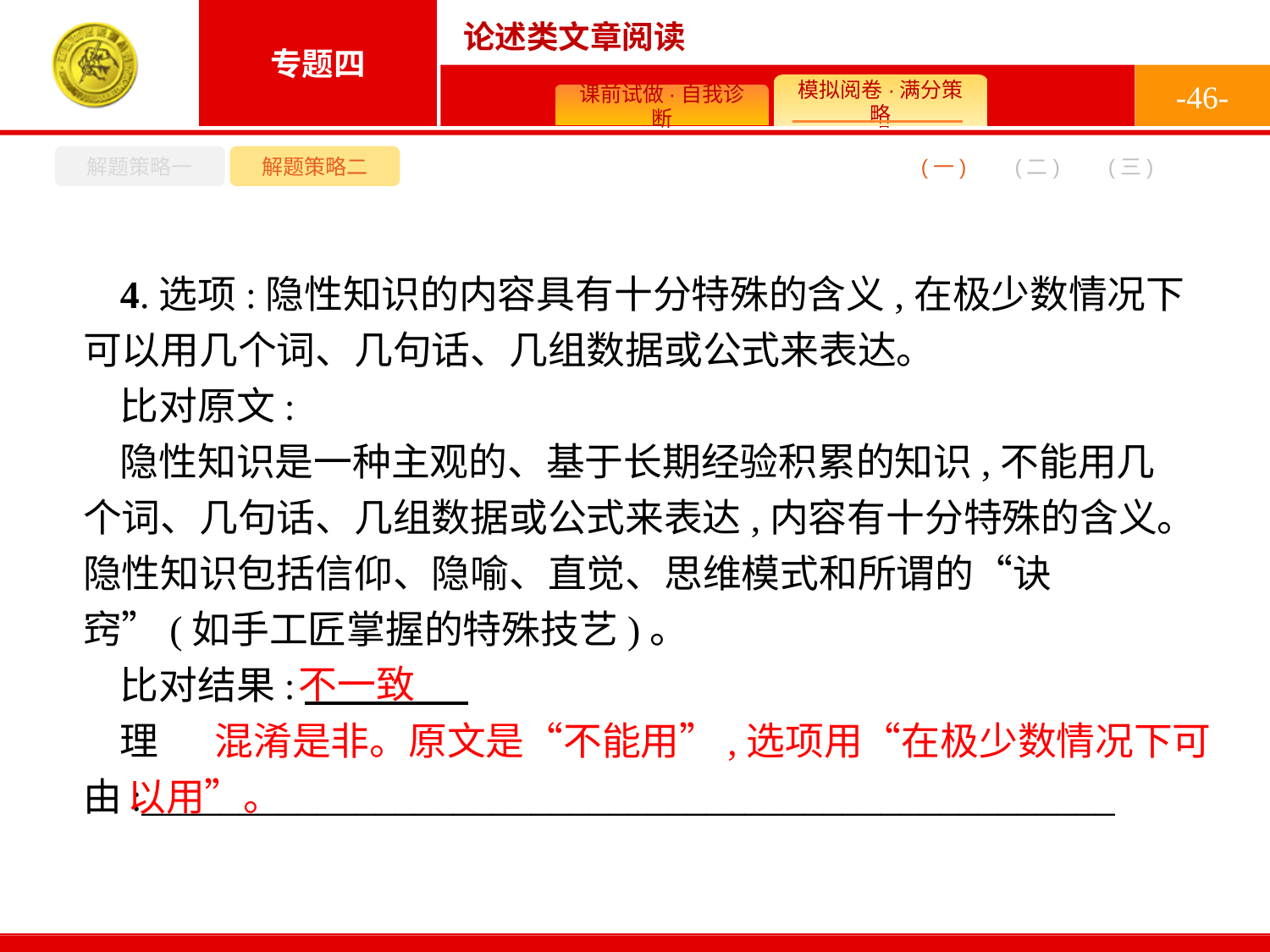

-46-
解题策略一
解题策略二
(二)
(一)
(三)
4.选项:隐性知识的内容具有十分特殊的含义,在极少数情况下可以用几个词、几句话、几组数据或公式来表达。
比对原文:
隐性知识是一种主观的、基于长期经验积累的知识,不能用几个词、几句话、几组数据或公式来表达,内容有十分特殊的含义。隐性知识包括信仰、隐喻、直觉、思维模式和所谓的“诀窍”(如手工匠掌握的特殊技艺)。
比对结果:
理由:__________________________________________________
不一致
         混淆是非。原文是“不能用”,选项用“在极少数情况下可以用”。